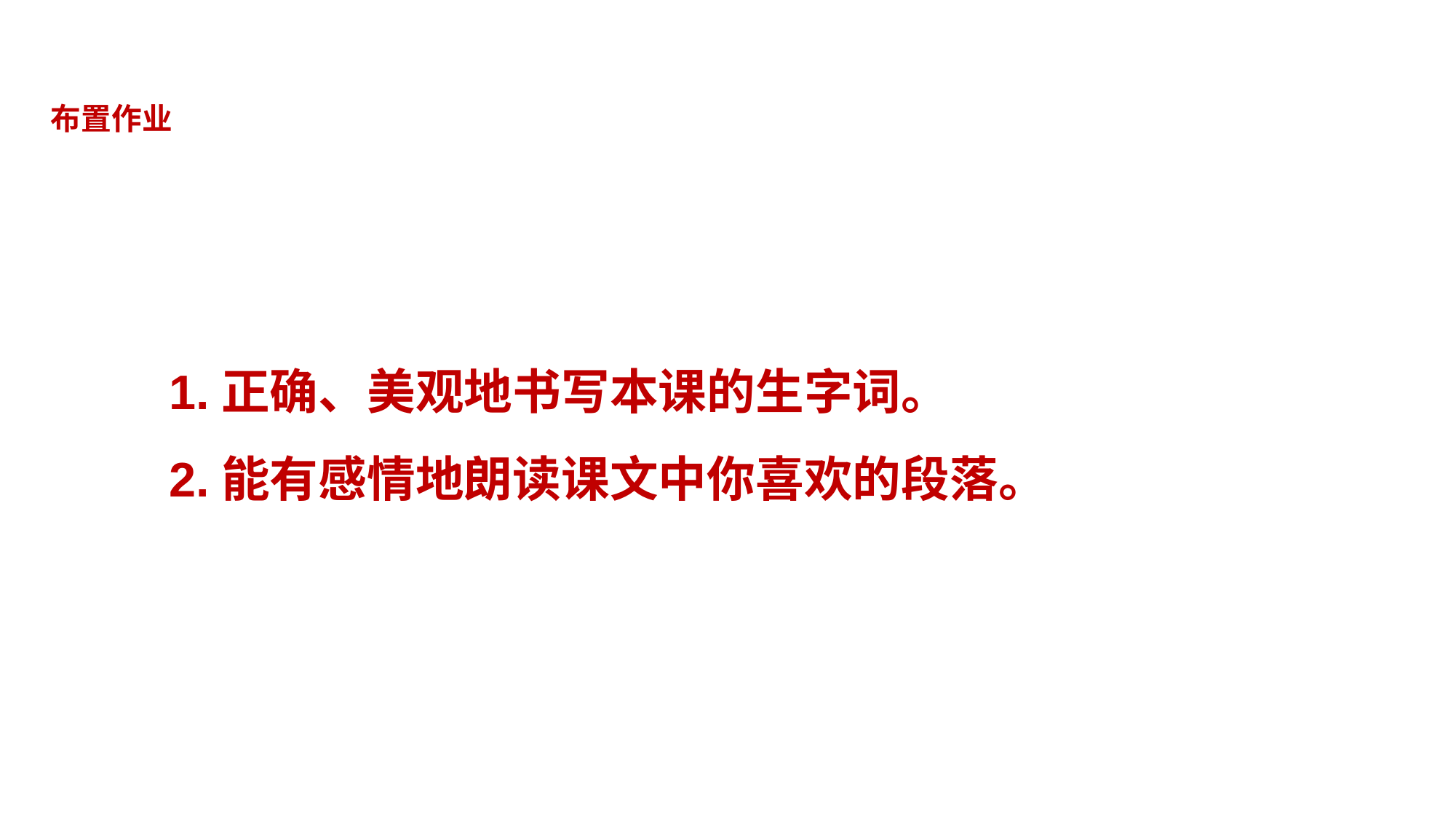

布置作业

1.正确、美观地书写本课的生字词。
2.能有感情地朗读课文中你喜欢的段落。